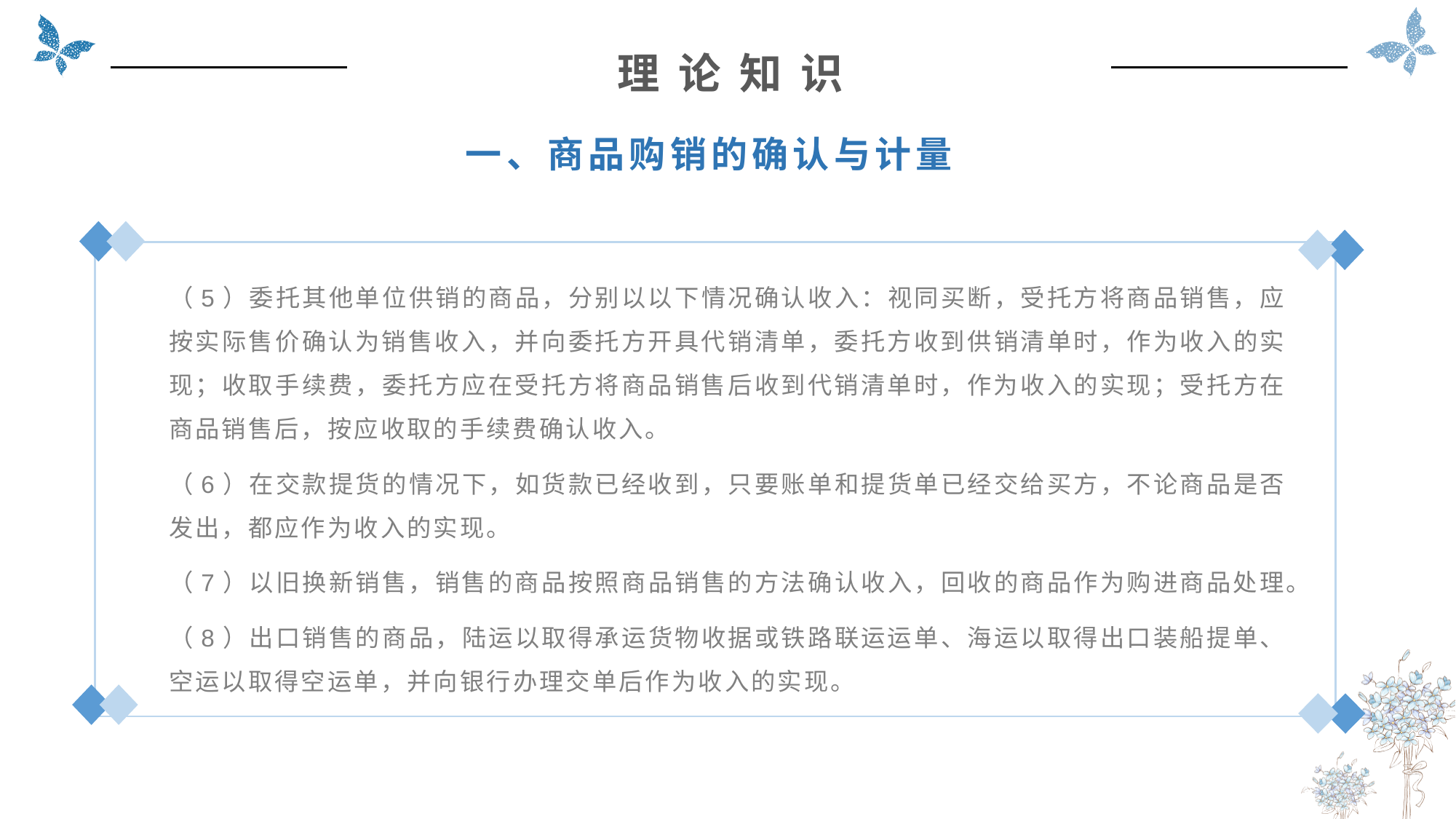

理 论 知 识
一、商品购销的确认与计量

（5）委托其他单位供销的商品，分别以以下情况确认收入：视同买断，受托方将商品销售，应按实际售价确认为销售收入，并向委托方开具代销清单，委托方收到供销清单时，作为收入的实现；收取手续费，委托方应在受托方将商品销售后收到代销清单时，作为收入的实现；受托方在商品销售后，按应收取的手续费确认收入。
（6）在交款提货的情况下，如货款已经收到，只要账单和提货单已经交给买方，不论商品是否发出，都应作为收入的实现。
（7）以旧换新销售，销售的商品按照商品销售的方法确认收入，回收的商品作为购进商品处理。
（8）出口销售的商品，陆运以取得承运货物收据或铁路联运运单、海运以取得出口装船提单、空运以取得空运单，并向银行办理交单后作为收入的实现。